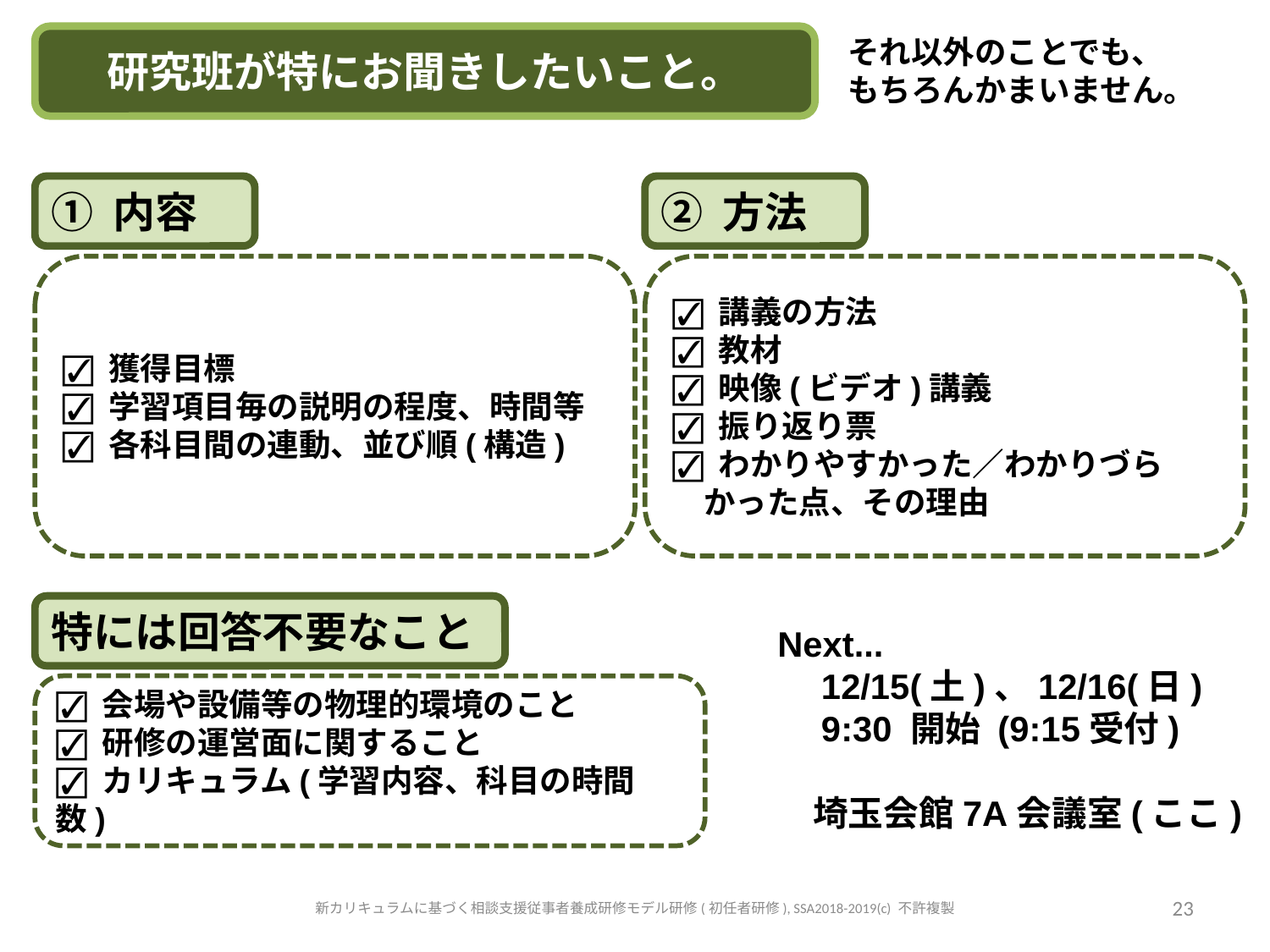

研究班が特にお聞きしたいこと。
それ以外のことでも、
もちろんかまいません。
① 内容
② 方法
☑ 獲得目標
☑ 学習項目毎の説明の程度、時間等
☑ 各科目間の連動、並び順(構造)
☑ 講義の方法
☑ 教材
☑ 映像(ビデオ)講義
☑ 振り返り票
☑ わかりやすかった／わかりづら
　かった点、その理由
特には回答不要なこと
Next...
　12/15(土)、12/16(日)
　9:30 開始 (9:15受付)
　埼玉会館7A会議室(ここ)
☑ 会場や設備等の物理的環境のこと
☑ 研修の運営面に関すること
☑ カリキュラム(学習内容、科目の時間数)
新カリキュラムに基づく相談支援従事者養成研修モデル研修(初任者研修), SSA2018-2019(c) 不許複製
23